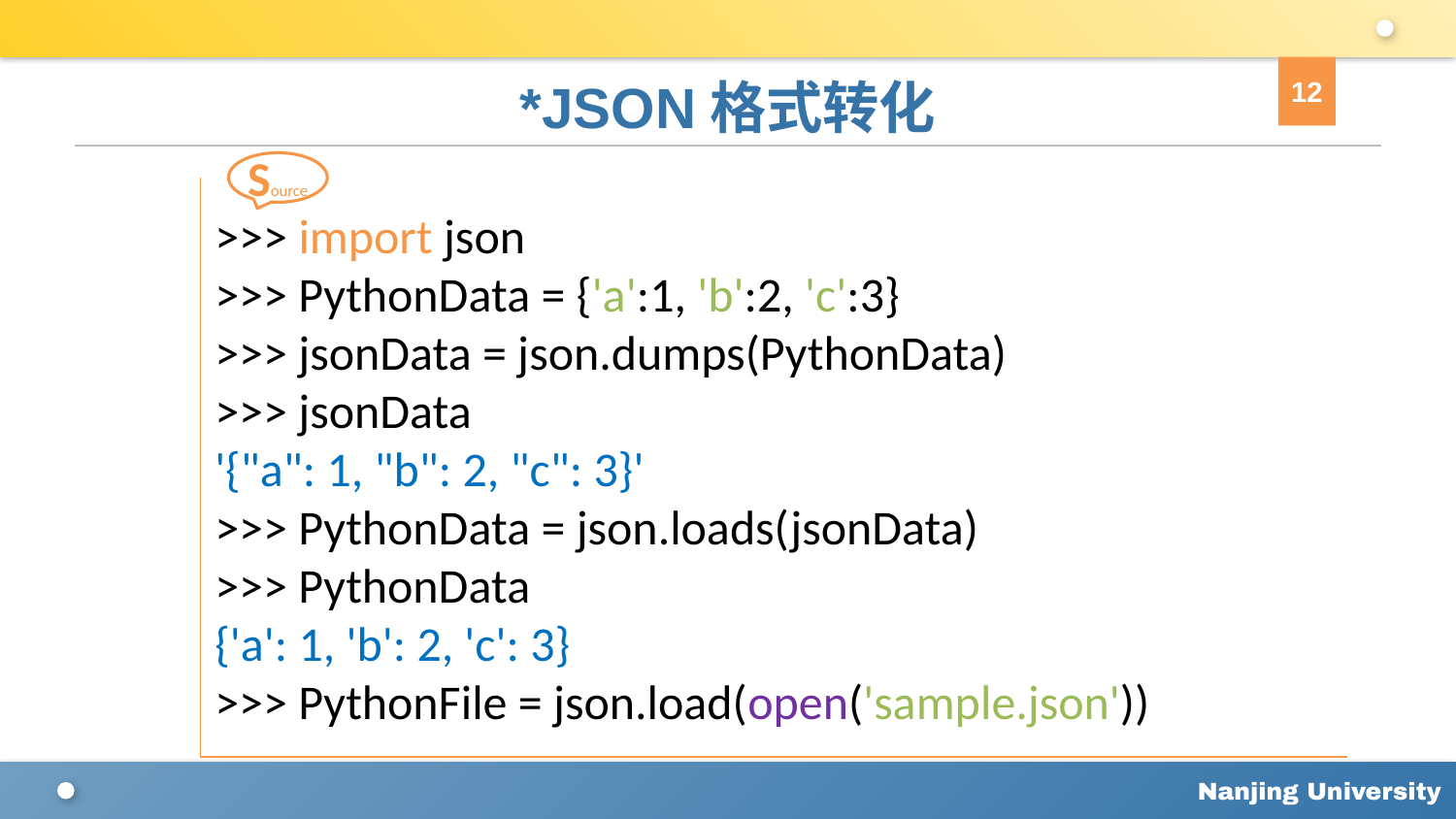

12
# *JSON格式转化
Source
>>> import json
>>> PythonData = {'a':1, 'b':2, 'c':3}
>>> jsonData = json.dumps(PythonData)
>>> jsonData
'{"a": 1, "b": 2, "c": 3}'
>>> PythonData = json.loads(jsonData)
>>> PythonData
{'a': 1, 'b': 2, 'c': 3}
>>> PythonFile = json.load(open('sample.json'))